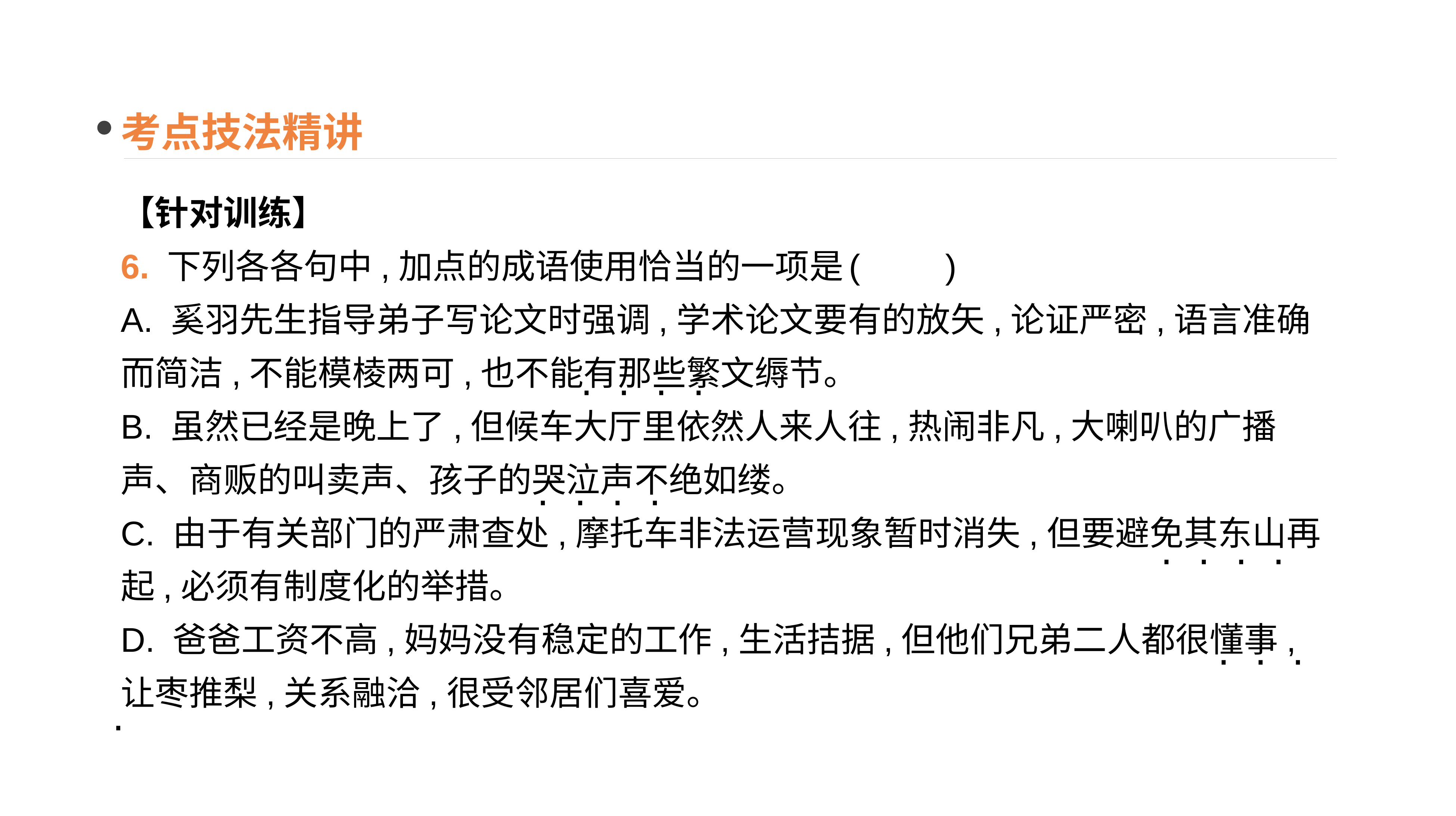

考点技法精讲

【针对训练】
6. 下列各各句中,加点的成语使用恰当的一项是	(　　)
A. 奚羽先生指导弟子写论文时强调,学术论文要有的放矢,论证严密,语言准确而简洁,不能模棱两可,也不能有那些繁文缛节。
B. 虽然已经是晚上了,但候车大厅里依然人来人往,热闹非凡,大喇叭的广播声、商贩的叫卖声、孩子的哭泣声不绝如缕。
C. 由于有关部门的严肃查处,摩托车非法运营现象暂时消失,但要避免其东山再起,必须有制度化的举措。
D. 爸爸工资不高,妈妈没有稳定的工作,生活拮据,但他们兄弟二人都很懂事,让枣推梨,关系融洽,很受邻居们喜爱。
·  ·  ·  ·
·  ·  ·  ·
·  ·  ·  ·
·  ·  ·
·